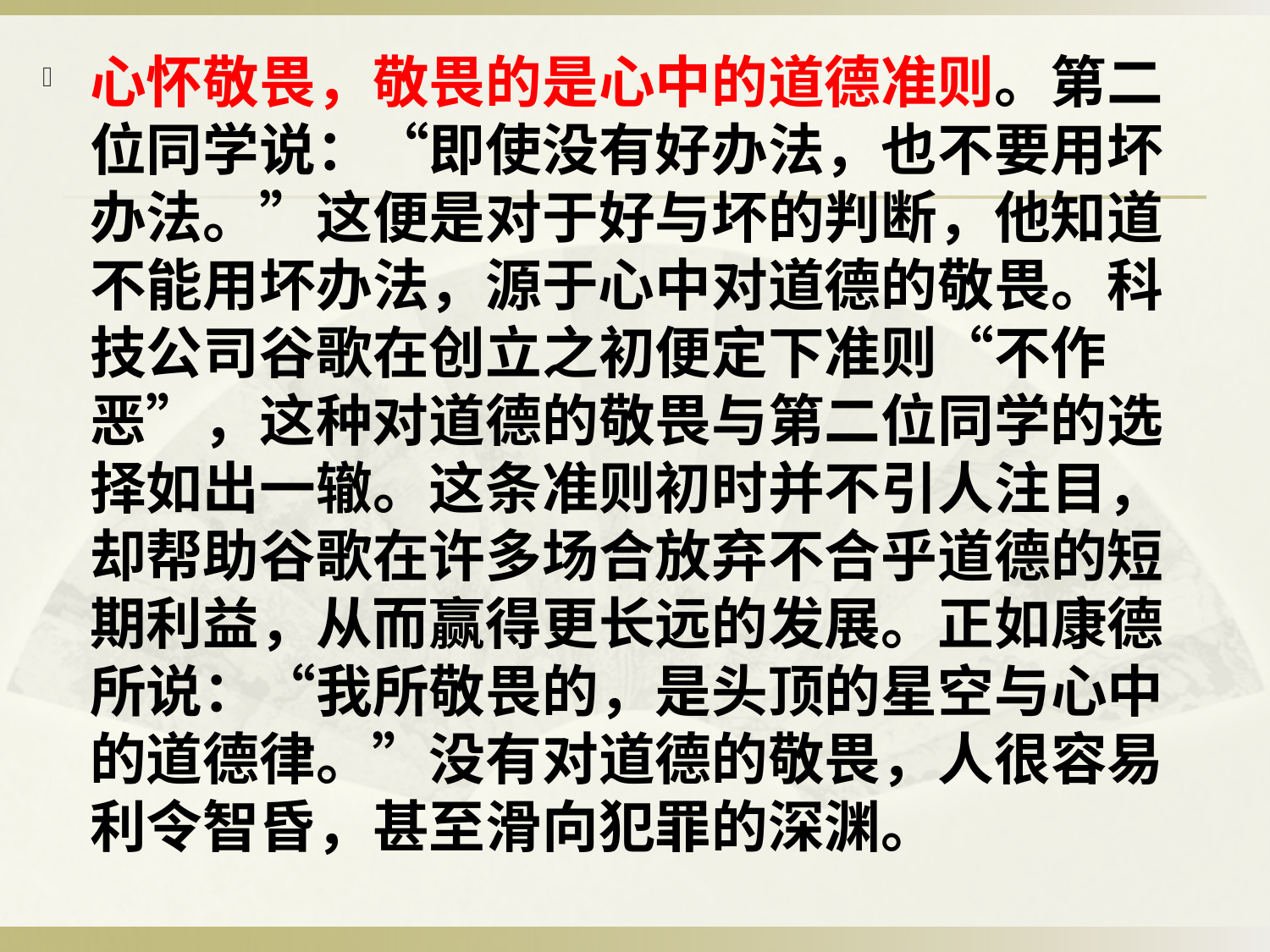

心怀敬畏，敬畏的是心中的道德准则。第二位同学说：“即使没有好办法，也不要用坏办法。”这便是对于好与坏的判断，他知道不能用坏办法，源于心中对道德的敬畏。科技公司谷歌在创立之初便定下准则“不作恶”，这种对道德的敬畏与第二位同学的选择如出一辙。这条准则初时并不引人注目，却帮助谷歌在许多场合放弃不合乎道德的短期利益，从而赢得更长远的发展。正如康德所说：“我所敬畏的，是头顶的星空与心中的道德律。”没有对道德的敬畏，人很容易利令智昏，甚至滑向犯罪的深渊。